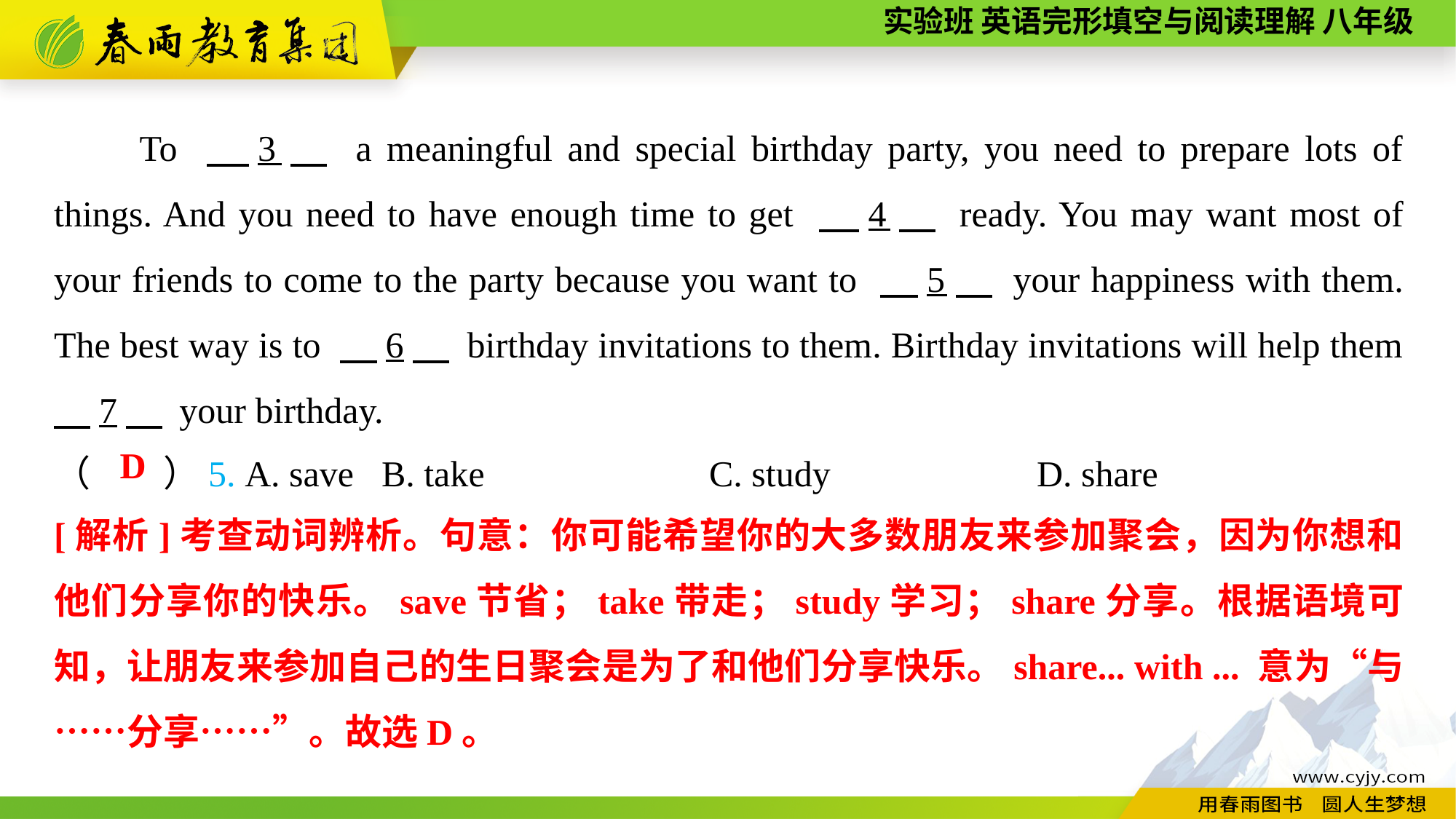

To 　3　 a meaningful and special birthday party, you need to prepare lots of things. And you need to have enough time to get 　4　 ready. You may want most of your friends to come to the party because you want to 　5　 your happiness with them. The best way is to 　6　 birthday invitations to them. Birthday invitations will help them 　7　 your birthday.
（　　）5. A. save	B. take			C. study	   	D. share
D
[解析]考查动词辨析。句意：你可能希望你的大多数朋友来参加聚会，因为你想和他们分享你的快乐。save节省；take带走；study学习；share分享。根据语境可知，让朋友来参加自己的生日聚会是为了和他们分享快乐。share... with ... 意为“与……分享……”。故选D。